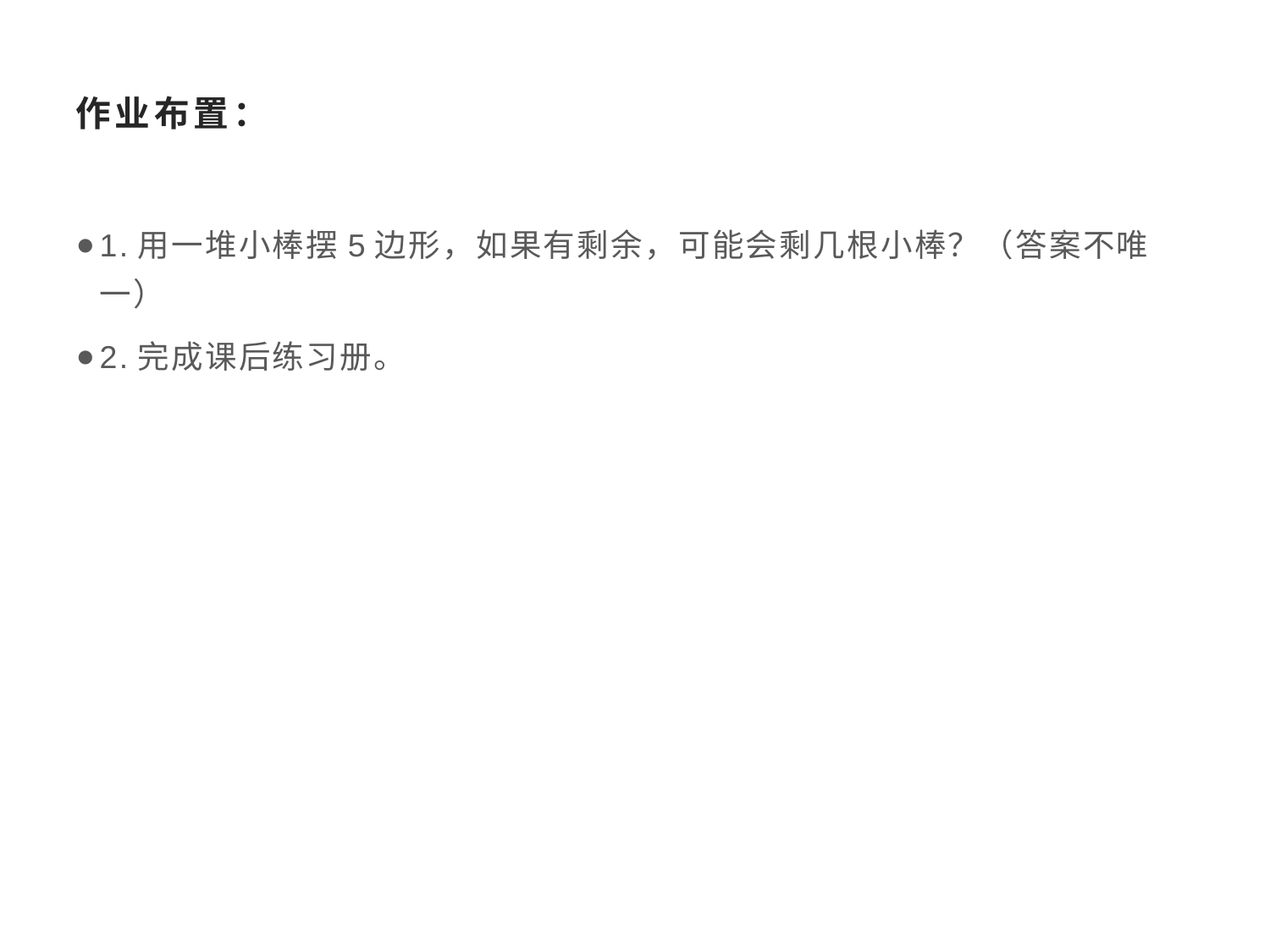

# 作业布置：
1.用一堆小棒摆5边形，如果有剩余，可能会剩几根小棒？（答案不唯一）
2.完成课后练习册。